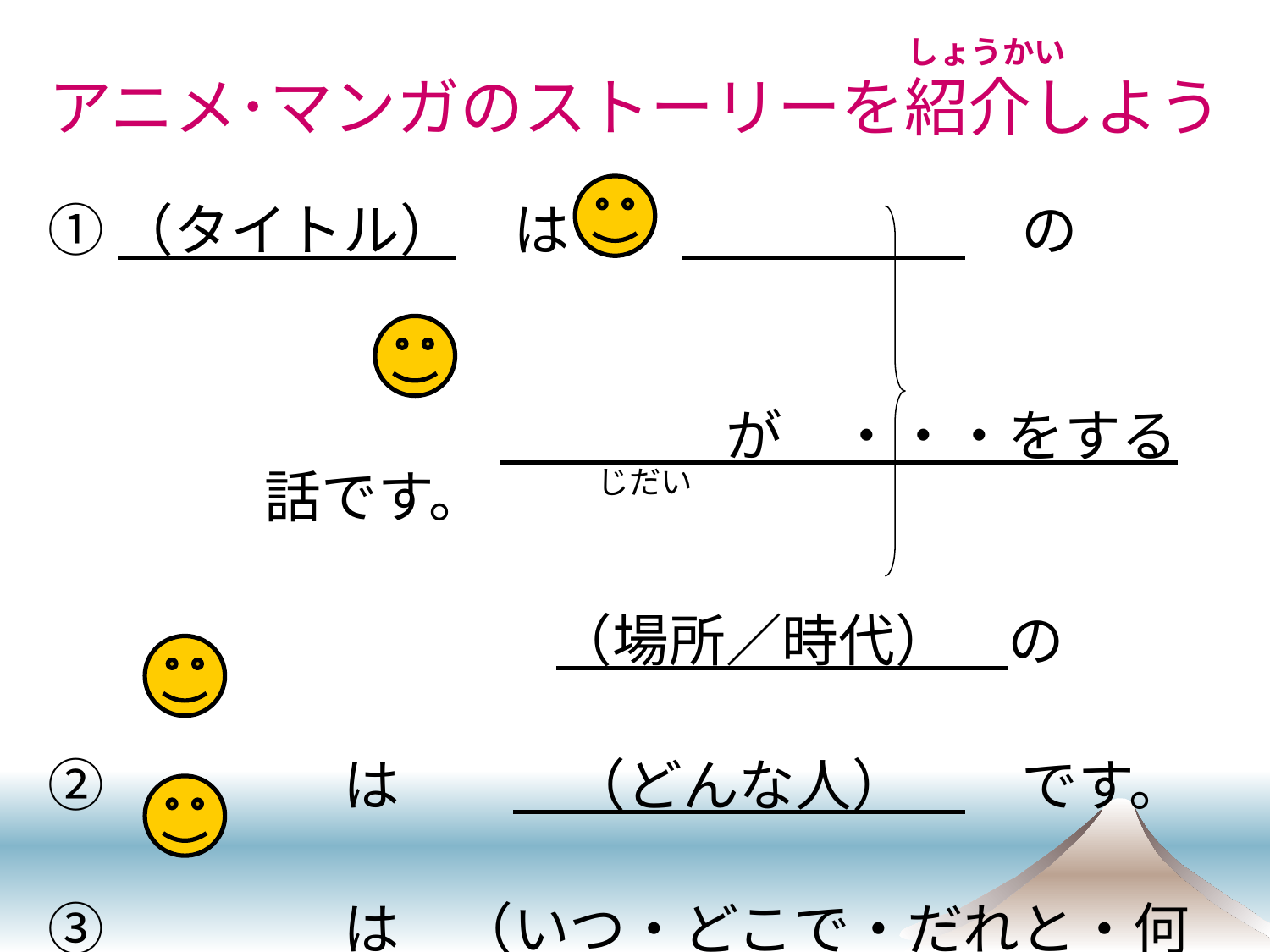

# アニメ･マンガのストーリーを紹介しよう
しょうかい

①（タイトル）　は　　　　　　　　の

　　　　　　　　　　　　が　・・・をする　　　話です。

　　　　　　　　　（場所／時代）　の

②　　　　は　　　（どんな人）　　です。

③　　　　は　（いつ・どこで・だれと・何を）　します。

じだい